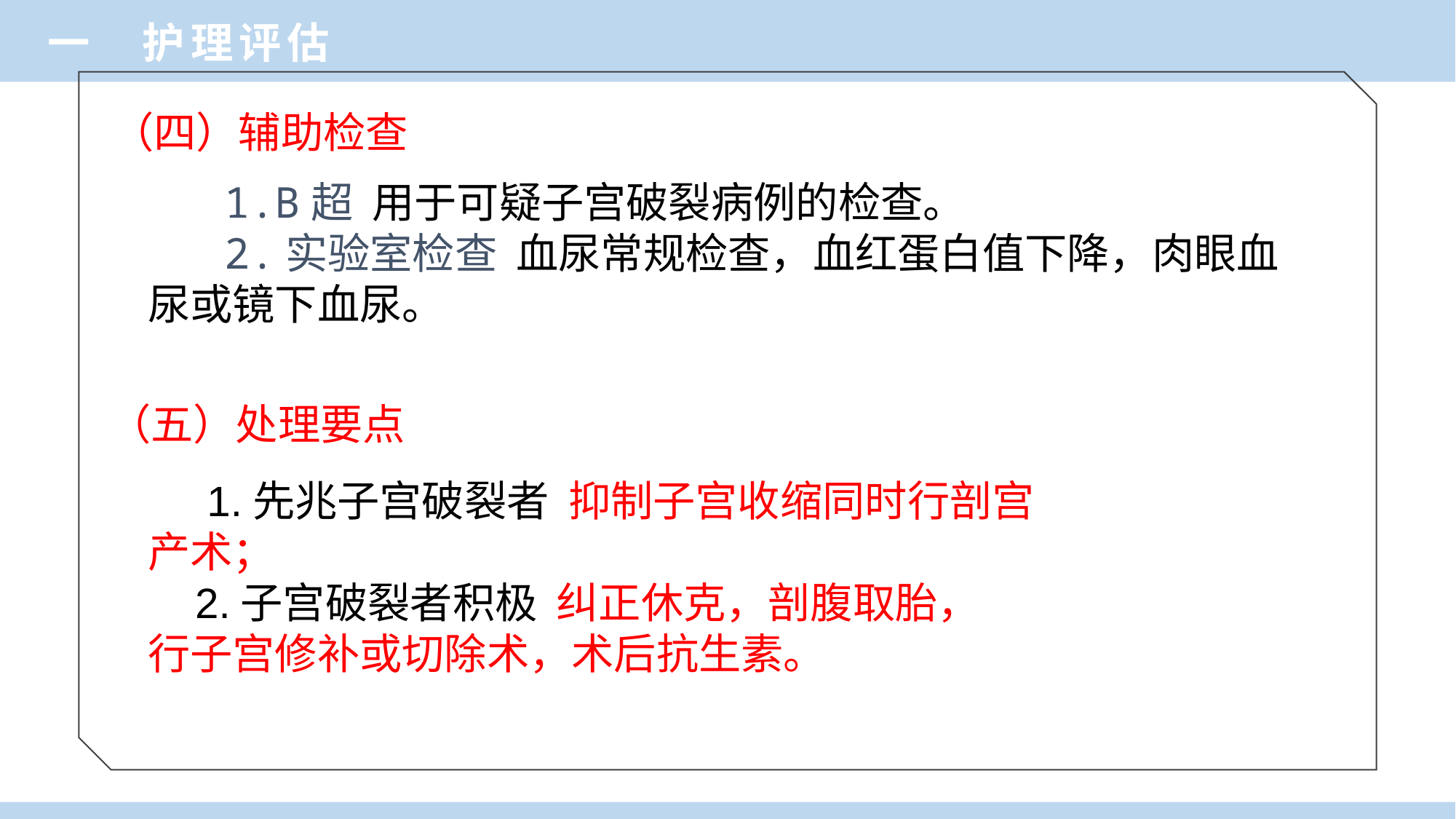

一   护理评估

（四）辅助检查
   1.B超  用于可疑子宫破裂病例的检查。
   2.实验室检查  血尿常规检查，血红蛋白值下降，肉眼血尿或镜下血尿。
（五）处理要点
     1.先兆子宫破裂者  抑制子宫收缩同时行剖宫
产术；
    2.子宫破裂者积极  纠正休克，剖腹取胎，
行子宫修补或切除术，术后抗生素。